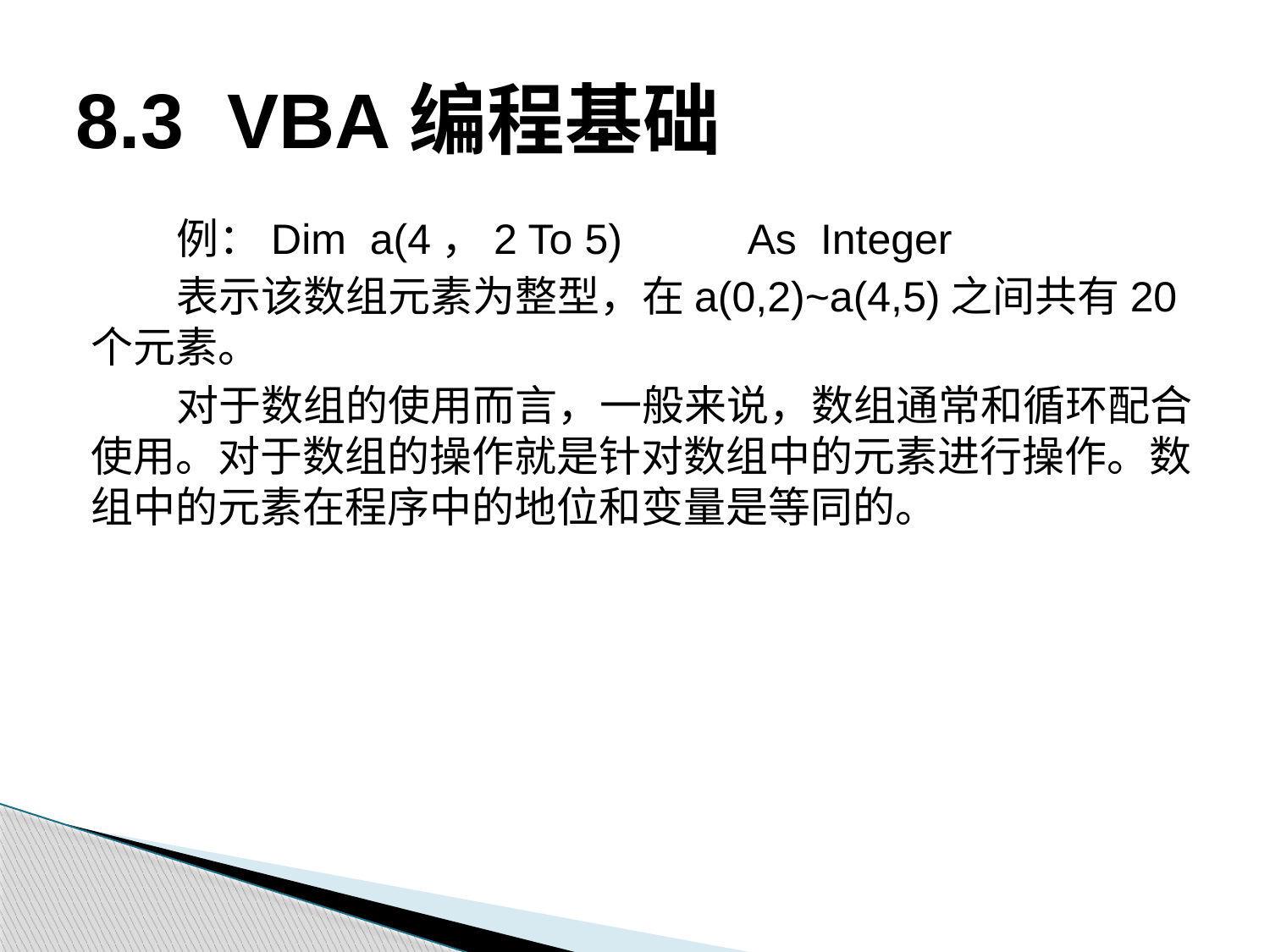

# 8.3  VBA编程基础
例：Dim  a(4，2 To 5)	  As  Integer
表示该数组元素为整型，在a(0,2)~a(4,5)之间共有20个元素。
对于数组的使用而言，一般来说，数组通常和循环配合使用。对于数组的操作就是针对数组中的元素进行操作。数组中的元素在程序中的地位和变量是等同的。